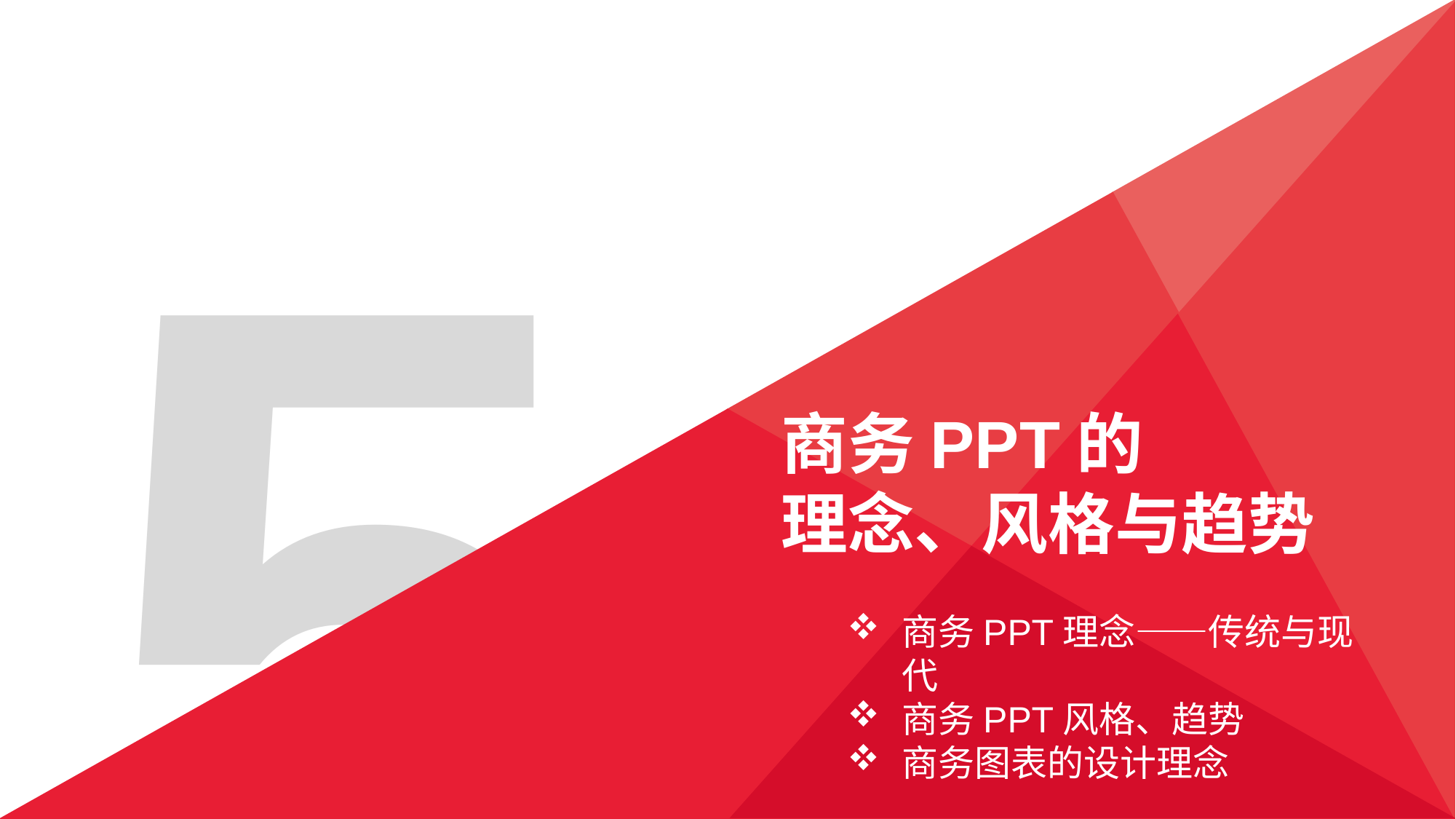

5

商务PPT的
理念、风格与趋势

商务PPT理念——传统与现代
商务PPT风格、趋势
商务图表的设计理念